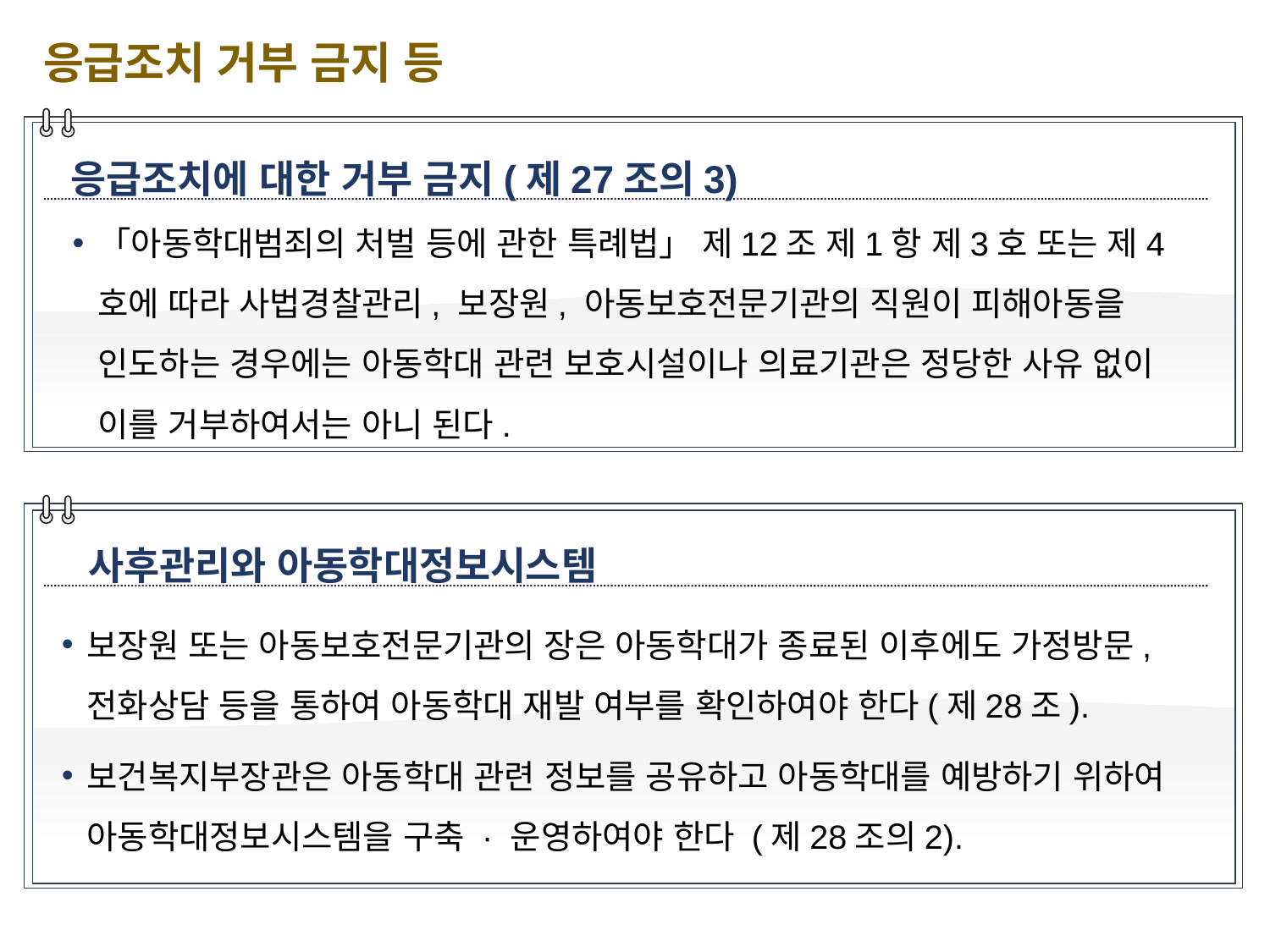

응급조치 거부 금지 등

응급조치에 대한 거부 금지(제27조의3)
「아동학대범죄의 처벌 등에 관한 특례법」 제12조 제1항 제3호 또는 제4호에 따라 사법경찰관리, 보장원, 아동보호전문기관의 직원이 피해아동을 인도하는 경우에는 아동학대 관련 보호시설이나 의료기관은 정당한 사유 없이 이를 거부하여서는 아니 된다.

사후관리와 아동학대정보시스템

보장원 또는 아동보호전문기관의 장은 아동학대가 종료된 이후에도 가정방문, 전화상담 등을 통하여 아동학대 재발 여부를 확인하여야 한다(제28조).
보건복지부장관은 아동학대 관련 정보를 공유하고 아동학대를 예방하기 위하여 아동학대정보시스템을 구축 · 운영하여야 한다 (제28조의2).